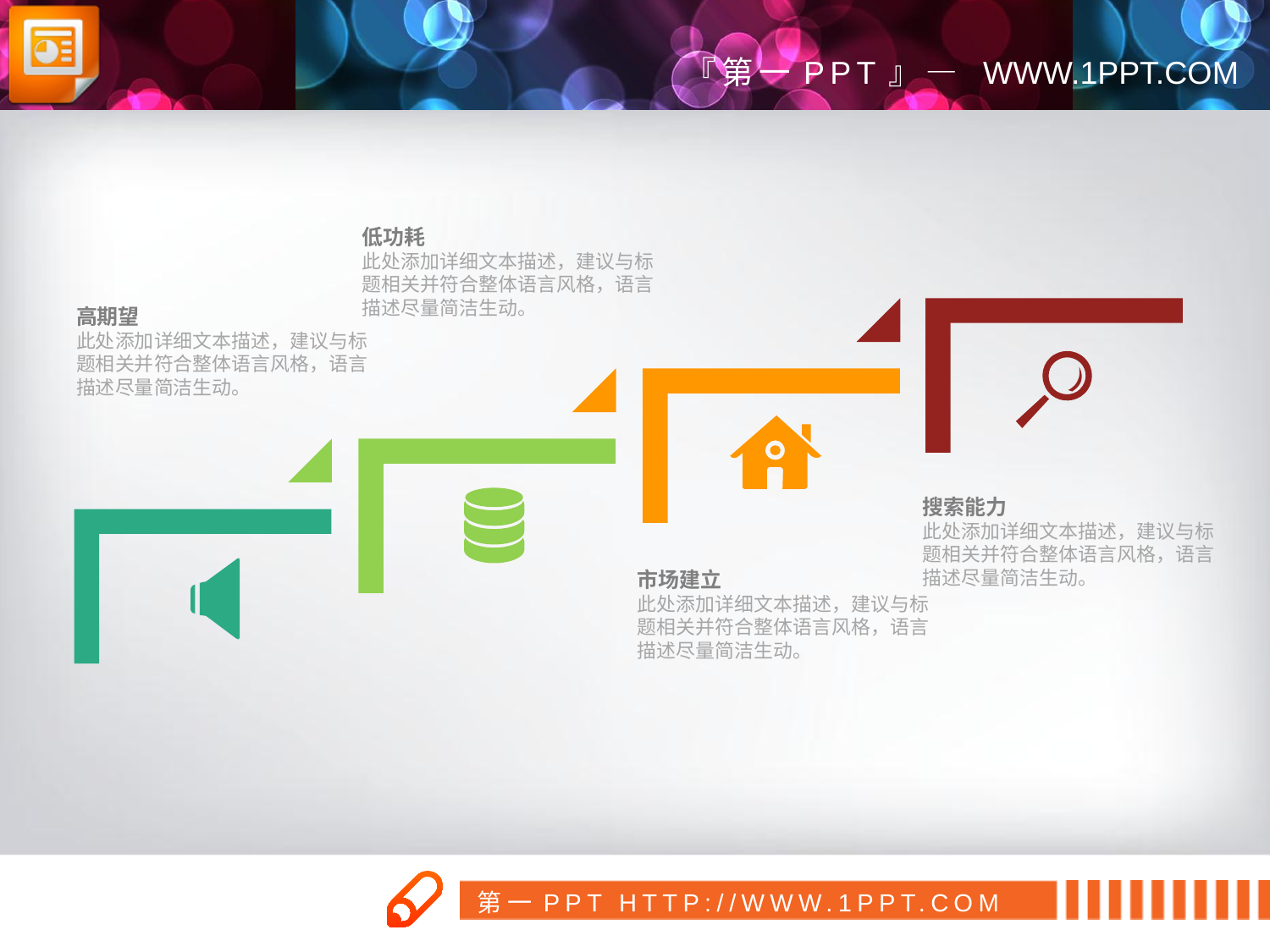

低功耗
此处添加详细文本描述，建议与标题相关并符合整体语言风格，语言描述尽量简洁生动。

高期望
此处添加详细文本描述，建议与标题相关并符合整体语言风格，语言描述尽量简洁生动。

搜索能力
此处添加详细文本描述，建议与标题相关并符合整体语言风格，语言描述尽量简洁生动。

市场建立
此处添加详细文本描述，建议与标题相关并符合整体语言风格，语言描述尽量简洁生动。